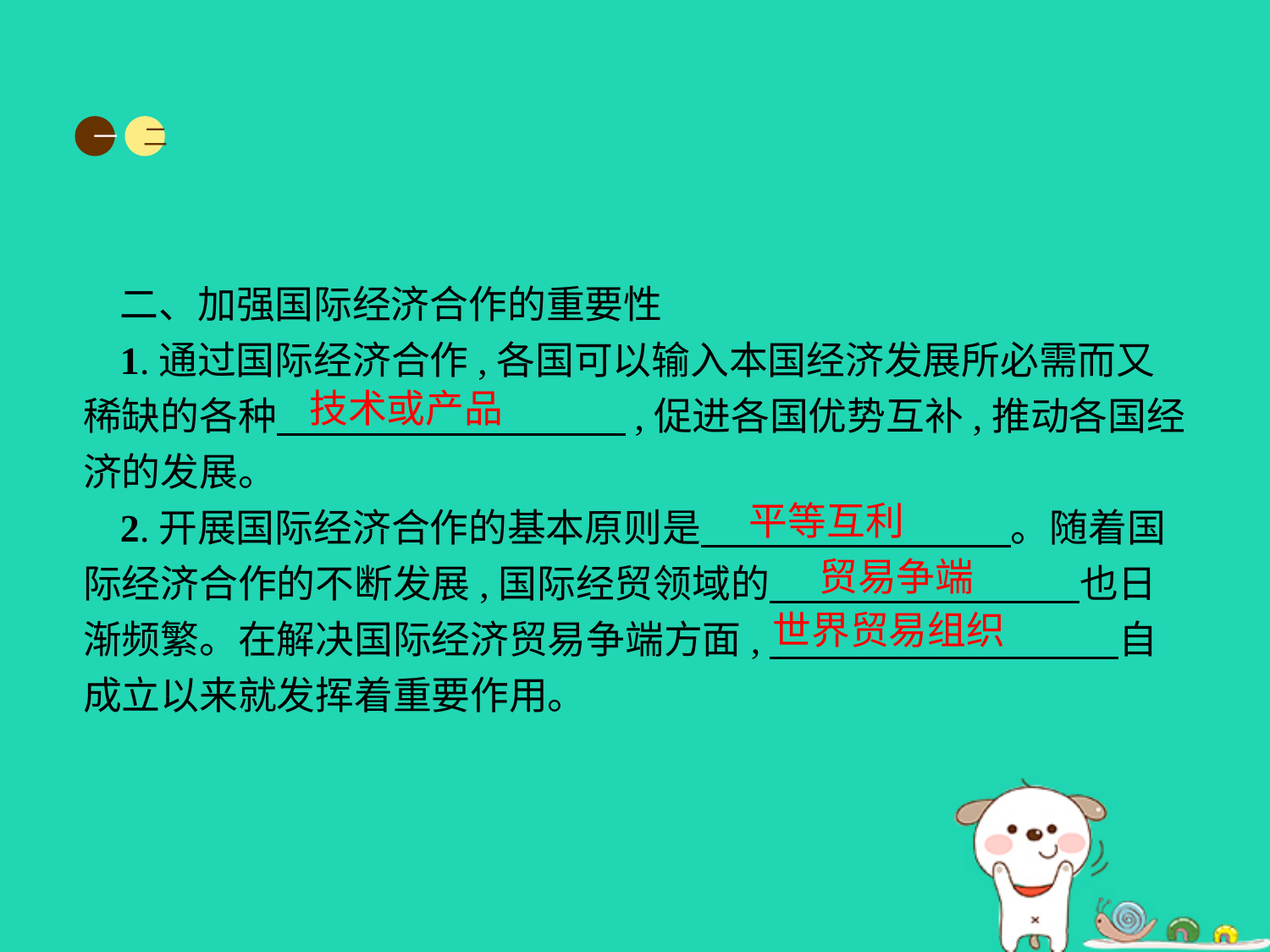

一
二
二、加强国际经济合作的重要性
1.通过国际经济合作,各国可以输入本国经济发展所必需而又稀缺的各种　　　　　　　　　,促进各国优势互补,推动各国经济的发展。
2.开展国际经济合作的基本原则是　　　　　　　　。随着国际经济合作的不断发展,国际经贸领域的　　　　　　　　也日渐频繁。在解决国际经济贸易争端方面,　　　　　　　　　自成立以来就发挥着重要作用。
技术或产品
平等互利
贸易争端
世界贸易组织